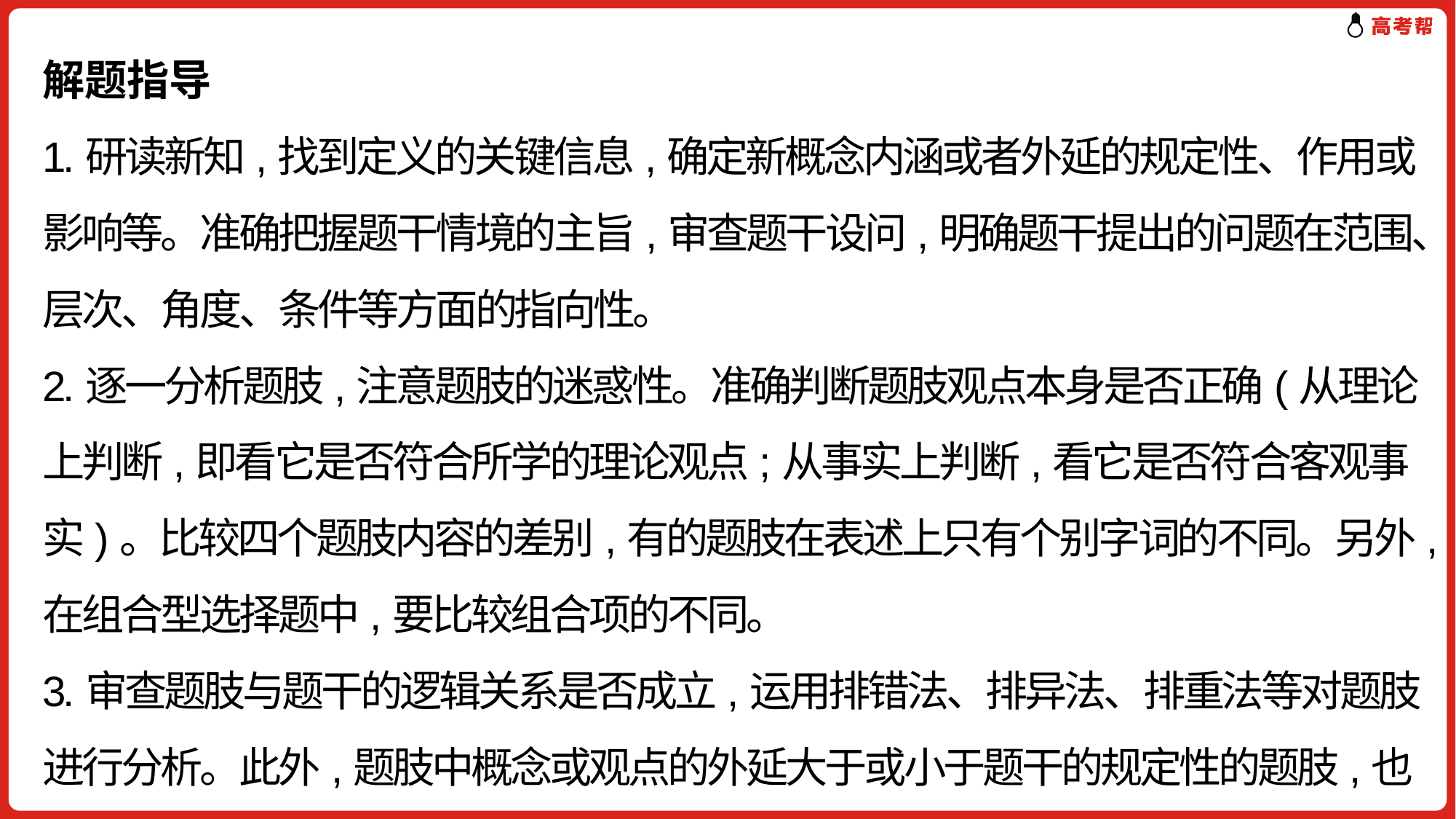

# 解题指导 1.研读新知,找到定义的关键信息,确定新概念内涵或者外延的规定性、作用或影响等。准确把握题干情境的主旨,审查题干设问,明确题干提出的问题在范围、层次、角度、条件等方面的指向性。 2.逐一分析题肢,注意题肢的迷惑性。准确判断题肢观点本身是否正确(从理论上判断,即看它是否符合所学的理论观点;从事实上判断,看它是否符合客观事实)。比较四个题肢内容的差别,有的题肢在表述上只有个别字词的不同。另外,在组合型选择题中,要比较组合项的不同。 3.审查题肢与题干的逻辑关系是否成立,运用排错法、排异法、排重法等对题肢进行分析。此外,题肢中概念或观点的外延大于或小于题干的规定性的题肢,也要排除。